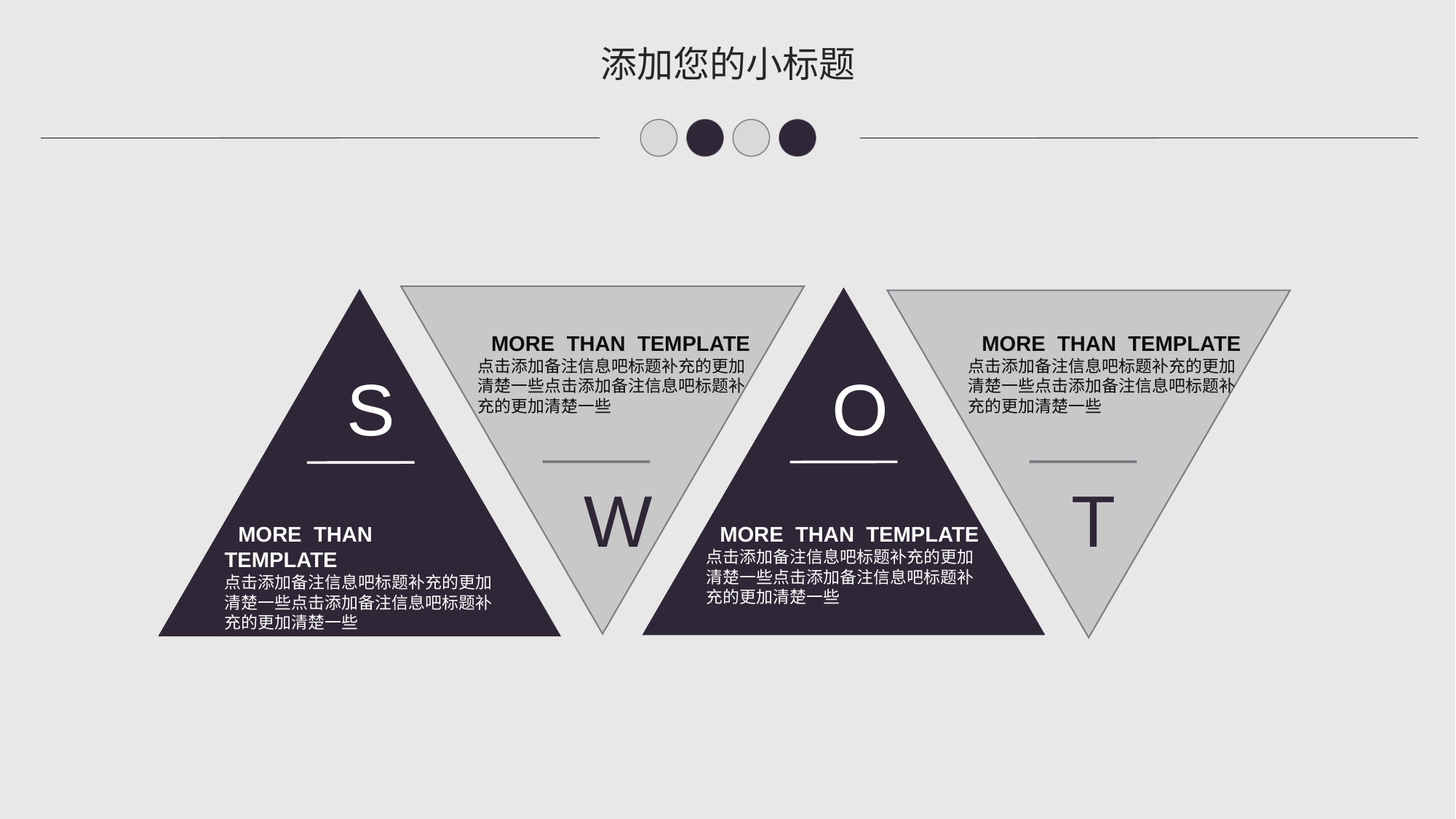

添加您的小标题

  MORE  THAN  TEMPLATE
点击添加备注信息吧标题补充的更加清楚一些点击添加备注信息吧标题补充的更加清楚一些

  MORE  THAN  TEMPLATE
点击添加备注信息吧标题补充的更加清楚一些点击添加备注信息吧标题补充的更加清楚一些

  S
  O

  W
  T
  MORE  THAN  TEMPLATE
点击添加备注信息吧标题补充的更加清楚一些点击添加备注信息吧标题补充的更加清楚一些

  MORE  THAN  TEMPLATE
点击添加备注信息吧标题补充的更加清楚一些点击添加备注信息吧标题补充的更加清楚一些